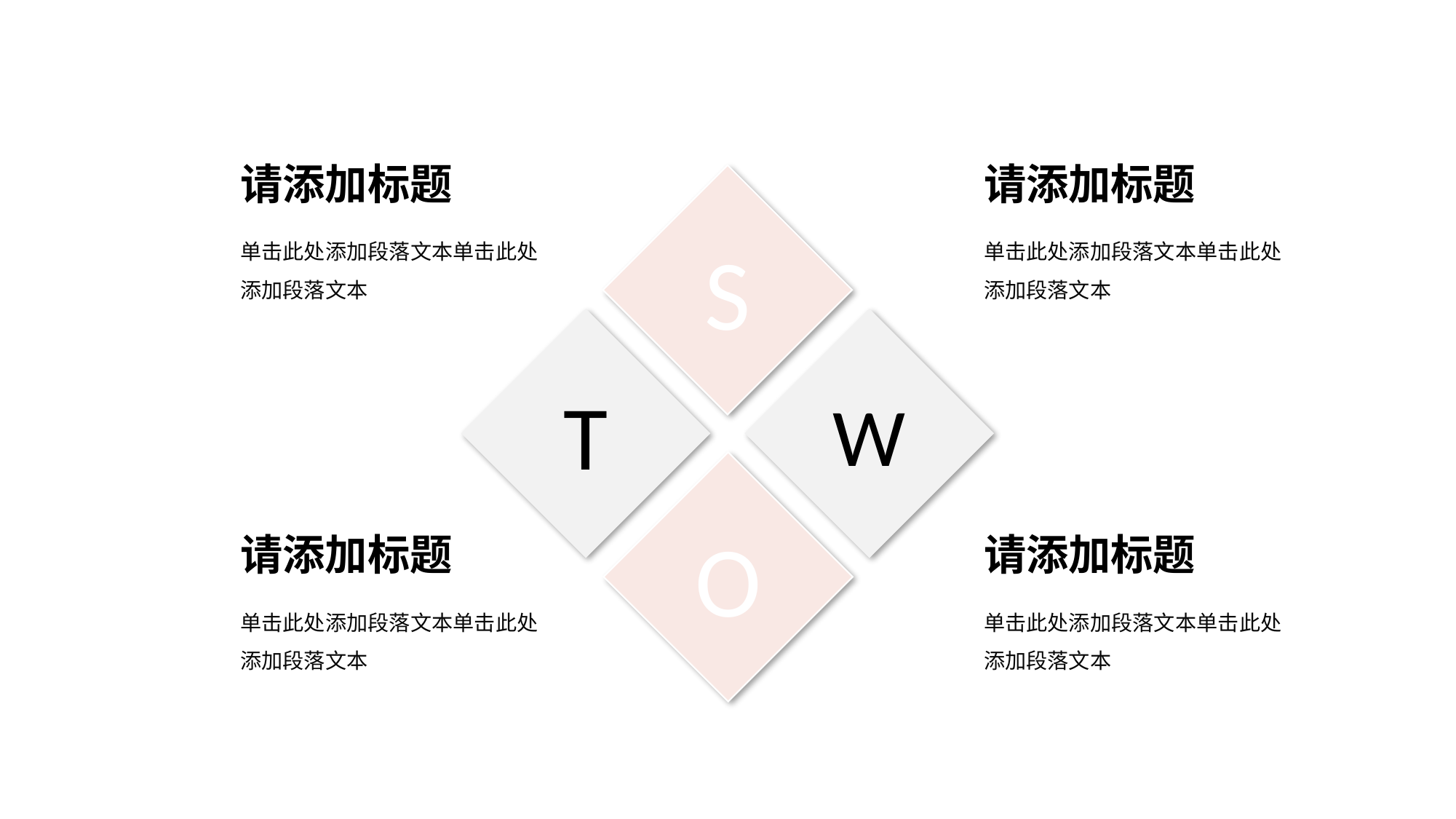

请添加标题
单击此处添加段落文本单击此处添加段落文本
请添加标题
单击此处添加段落文本单击此处添加段落文本
S
T
W
O
请添加标题
单击此处添加段落文本单击此处添加段落文本
请添加标题
单击此处添加段落文本单击此处添加段落文本